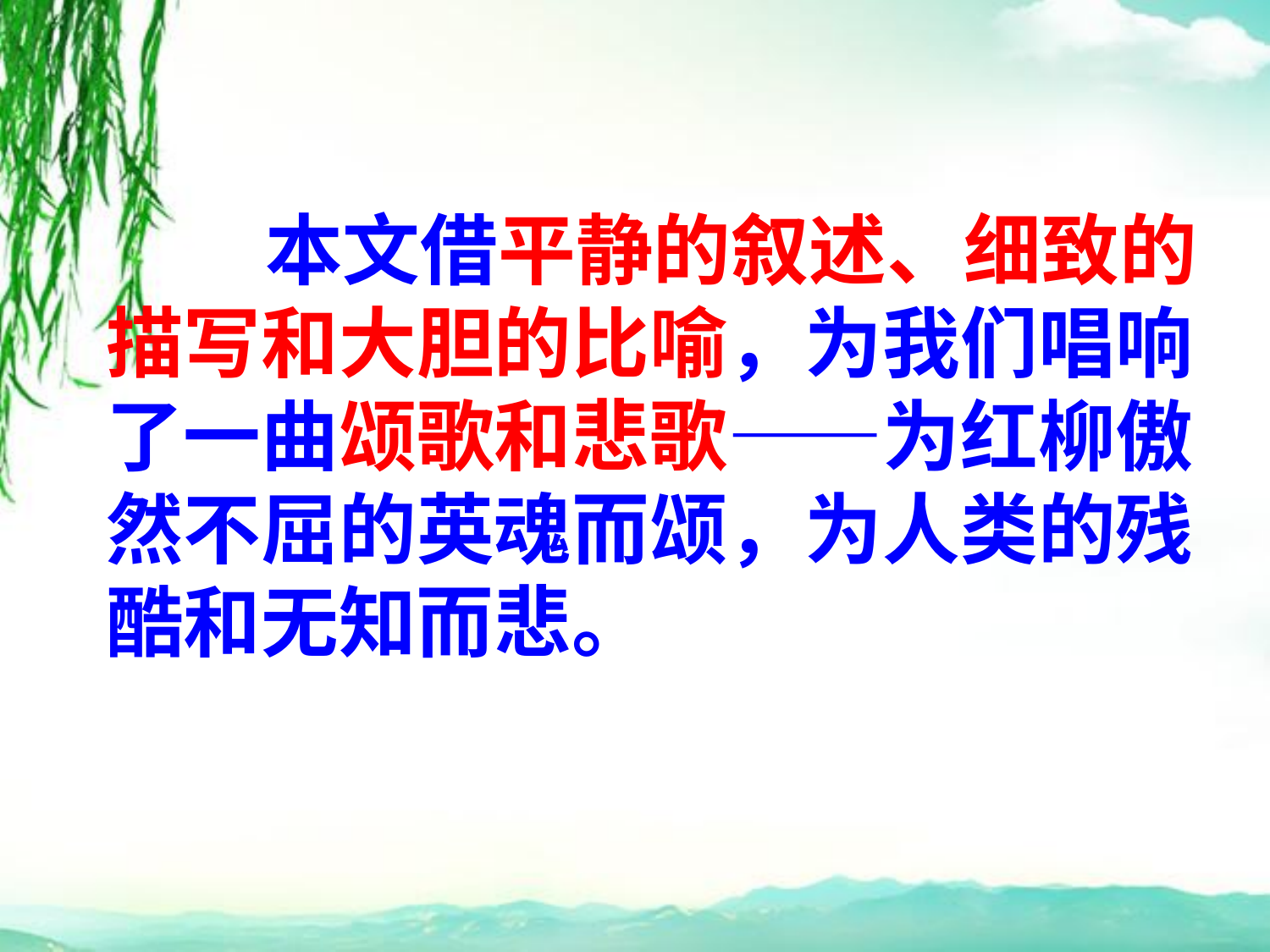

本文借平静的叙述、细致的描写和大胆的比喻，为我们唱响了一曲颂歌和悲歌——为红柳傲然不屈的英魂而颂，为人类的残酷和无知而悲。